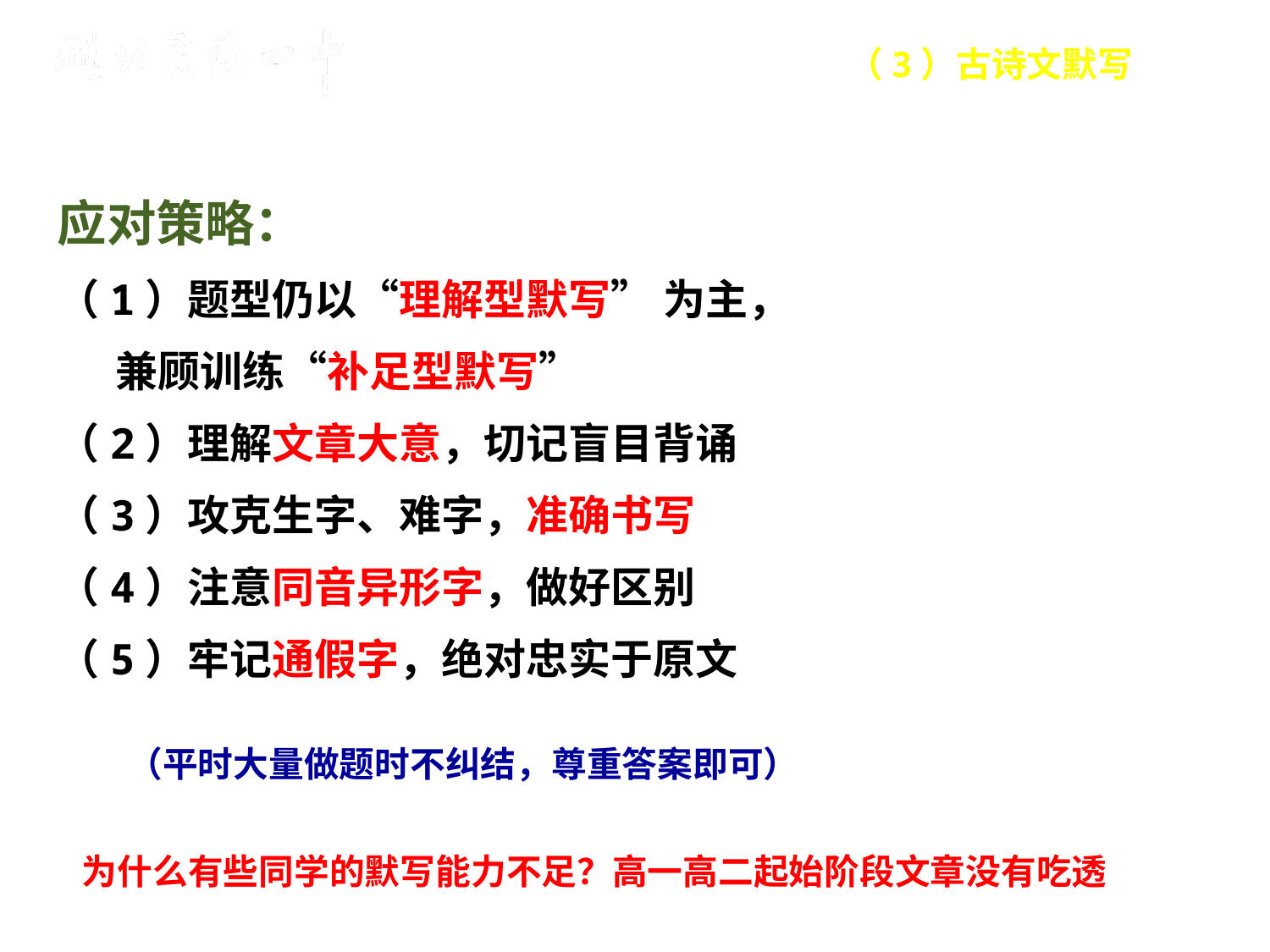

（3）古诗文默写

应对策略：
（1）题型仍以“理解型默写” 为主，
     兼顾训练“补足型默写”
（2）理解文章大意，切记盲目背诵
（3）攻克生字、难字，准确书写
（4）注意同音异形字，做好区别
（5）牢记通假字，绝对忠实于原文
（平时大量做题时不纠结，尊重答案即可）
为什么有些同学的默写能力不足？高一高二起始阶段文章没有吃透